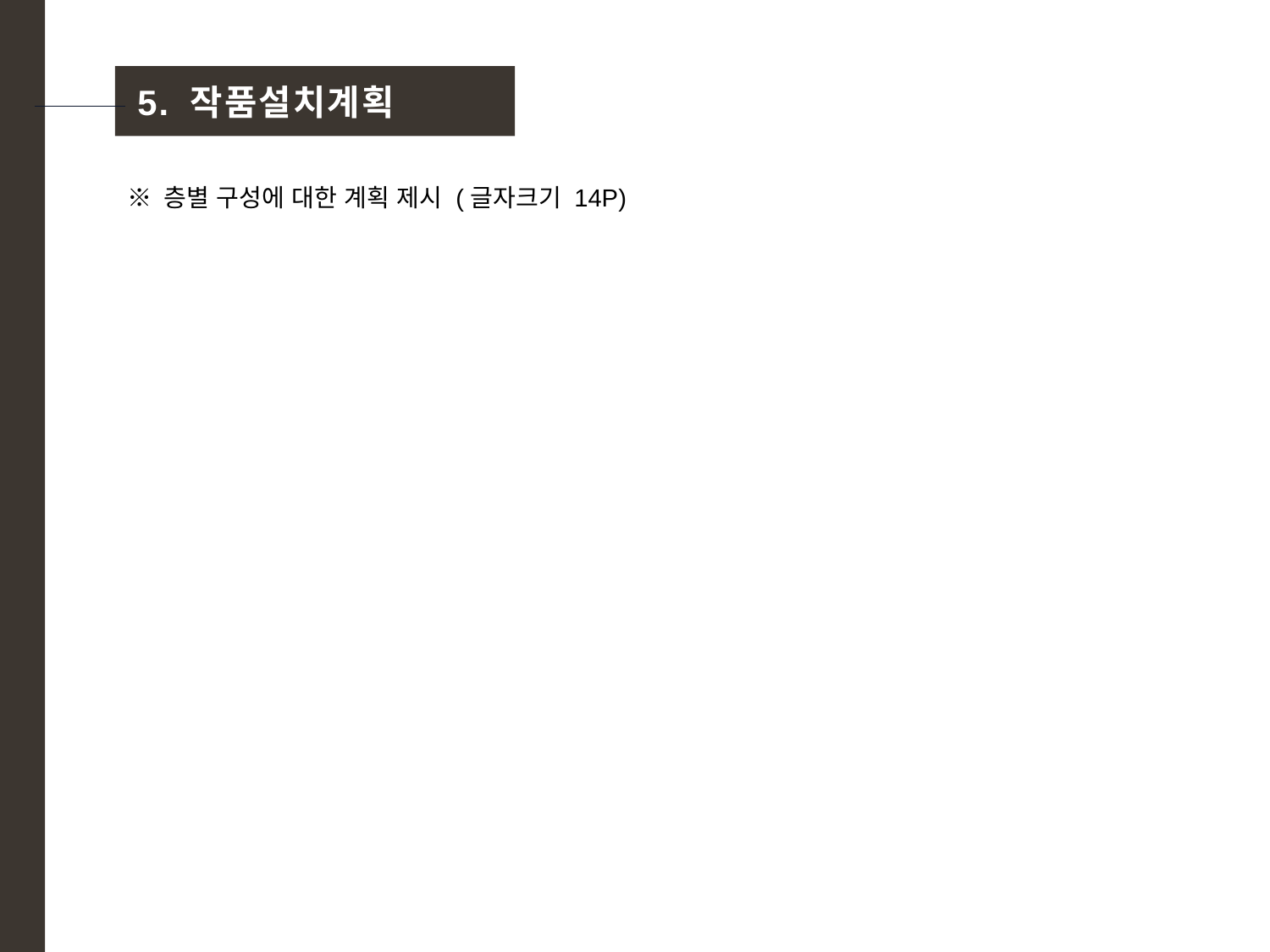

5. 작품설치계획
※ 층별 구성에 대한 계획 제시 (글자크기 14P)